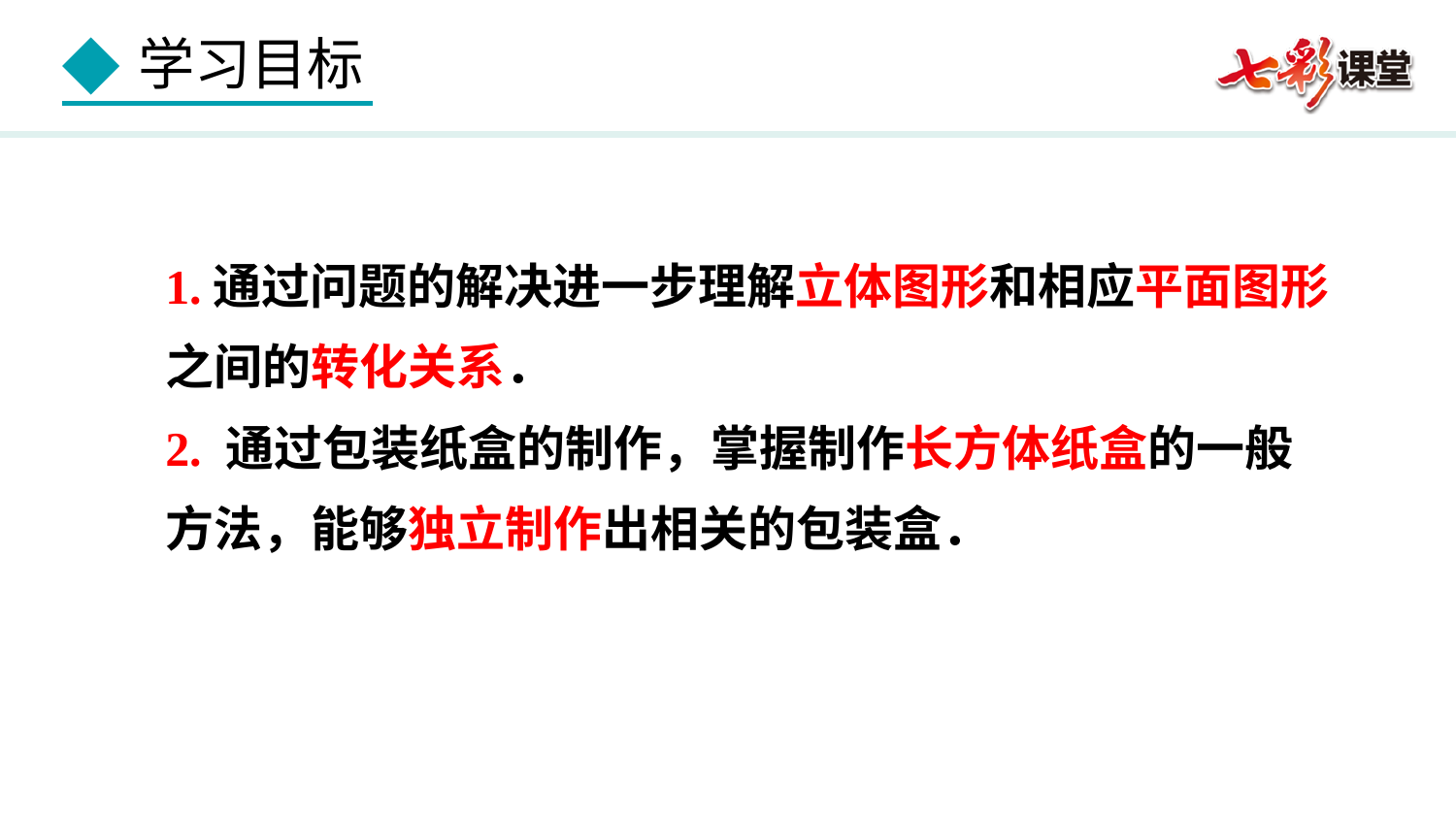

1.通过问题的解决进一步理解立体图形和相应平面图形之间的转化关系．
2. 通过包装纸盒的制作，掌握制作长方体纸盒的一般方法，能够独立制作出相关的包装盒．